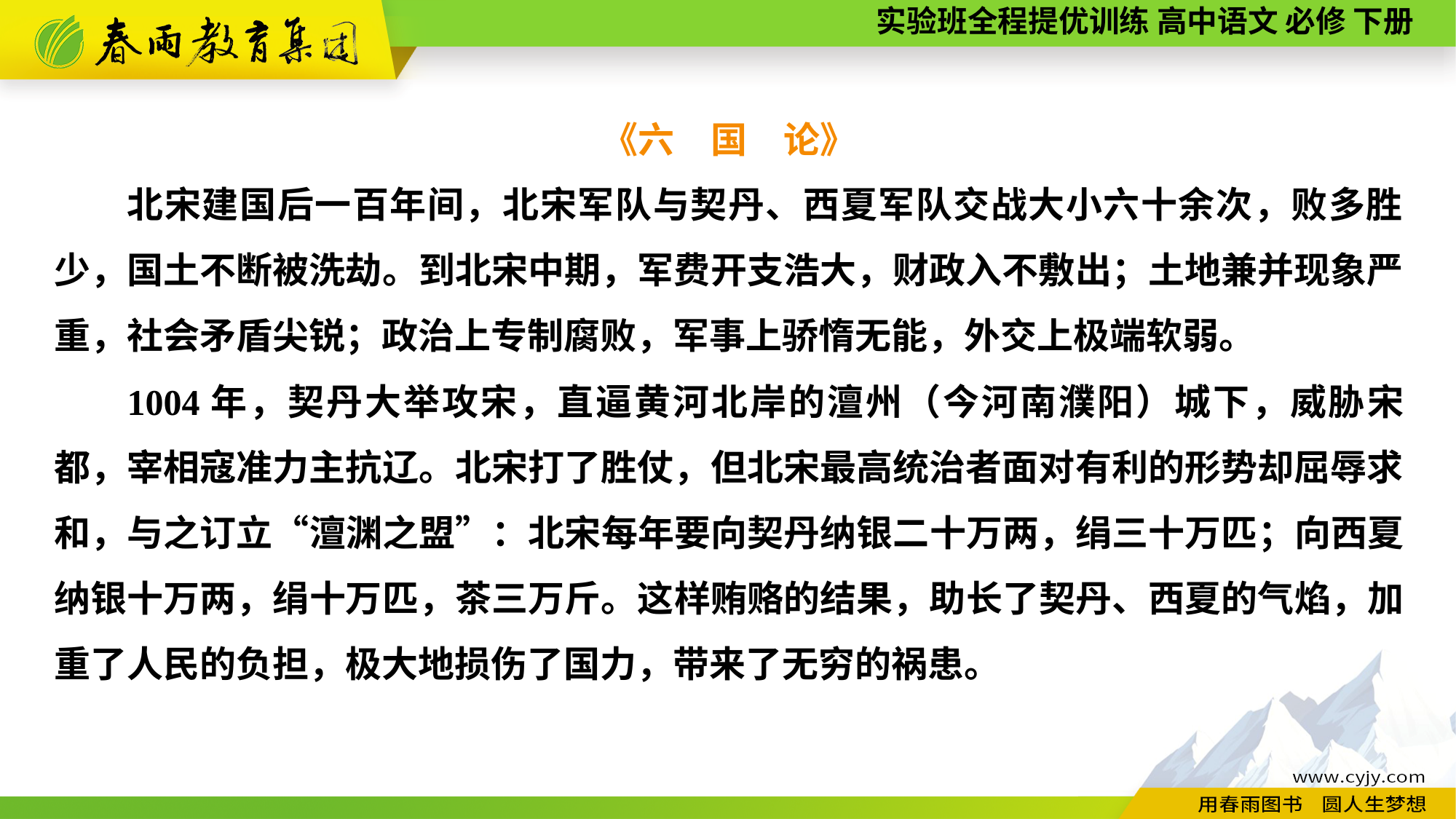

《六　国　论》
北宋建国后一百年间，北宋军队与契丹、西夏军队交战大小六十余次，败多胜少，国土不断被洗劫。到北宋中期，军费开支浩大，财政入不敷出；土地兼并现象严重，社会矛盾尖锐；政治上专制腐败，军事上骄惰无能，外交上极端软弱。
1004年，契丹大举攻宋，直逼黄河北岸的澶州（今河南濮阳）城下，威胁宋都，宰相寇准力主抗辽。北宋打了胜仗，但北宋最高统治者面对有利的形势却屈辱求和，与之订立“澶渊之盟”：北宋每年要向契丹纳银二十万两，绢三十万匹；向西夏纳银十万两，绢十万匹，茶三万斤。这样贿赂的结果，助长了契丹、西夏的气焰，加重了人民的负担，极大地损伤了国力，带来了无穷的祸患。